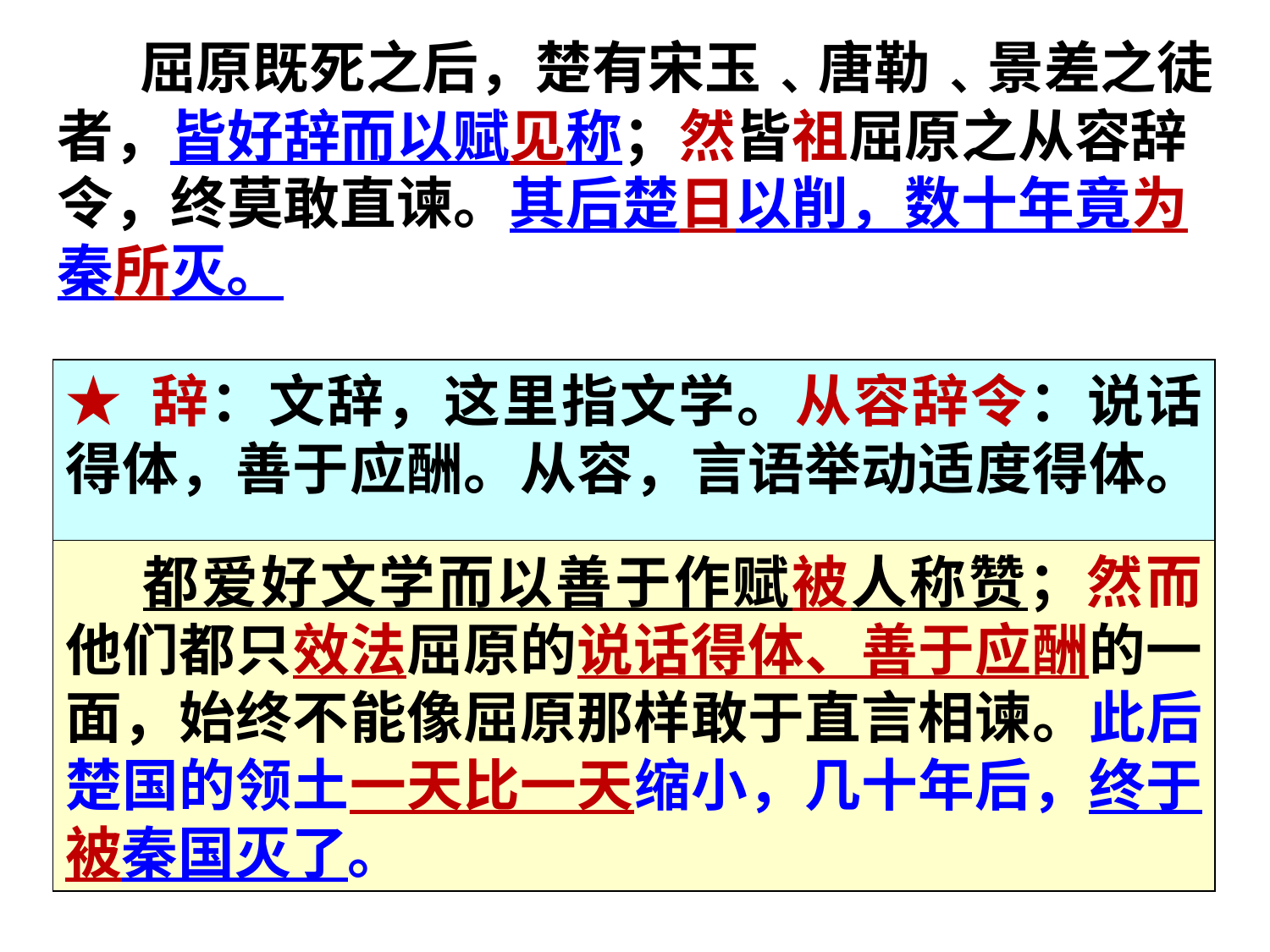

屈原既死之后，楚有宋玉﹑唐勒﹑景差之徒者，皆好辞而以赋见称；然皆祖屈原之从容辞令，终莫敢直谏。其后楚日以削，数十年竟为秦所灭。
★ 辞：文辞，这里指文学。从容辞令：说话得体，善于应酬。从容，言语举动适度得体。
    都爱好文学而以善于作赋被人称赞；然而他们都只效法屈原的说话得体、善于应酬的一面，始终不能像屈原那样敢于直言相谏。此后楚国的领土一天比一天缩小，几十年后，终于被秦国灭了。